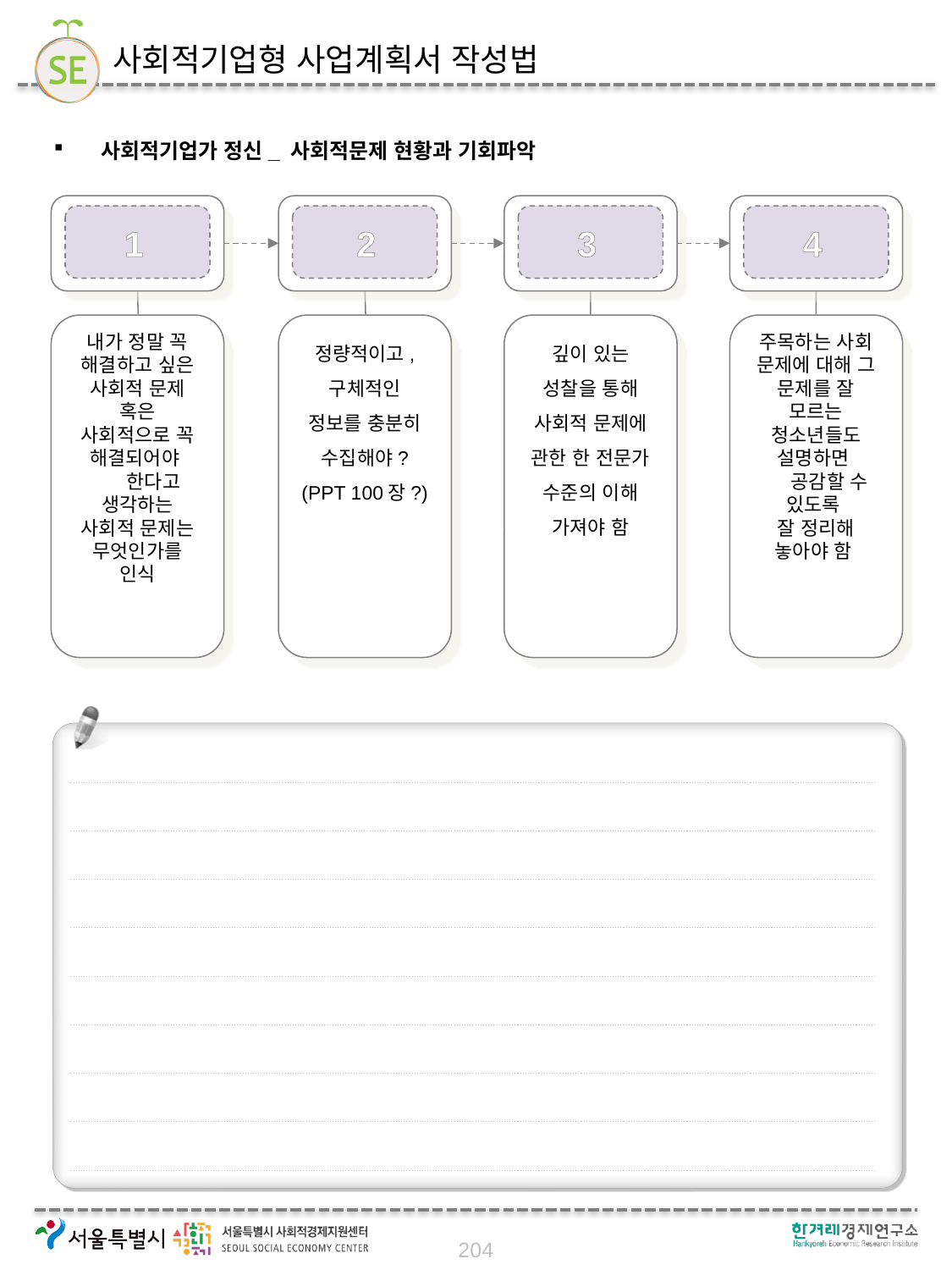

# 사회적기업형 사업계획서 작성법
사회적기업가 정신_ 사회적문제 현황과 기회파악

1
2
3
4
내가 정말 꼭 해결하고 싶은 사회적 문제 혹은 사회적으로 꼭 해결되어야
     한다고 생각하는 사회적 문제는 무엇인가를 인식
정량적이고, 구체적인 정보를 충분히 수집해야? (PPT 100장?)
깊이 있는 성찰을 통해 사회적 문제에 관한 한 전문가 수준의 이해 가져야 함
주목하는 사회 문제에 대해 그 문제를 잘 모르는 청소년들도 설명하면
    공감할 수 있도록
잘 정리해 놓아야 함
204